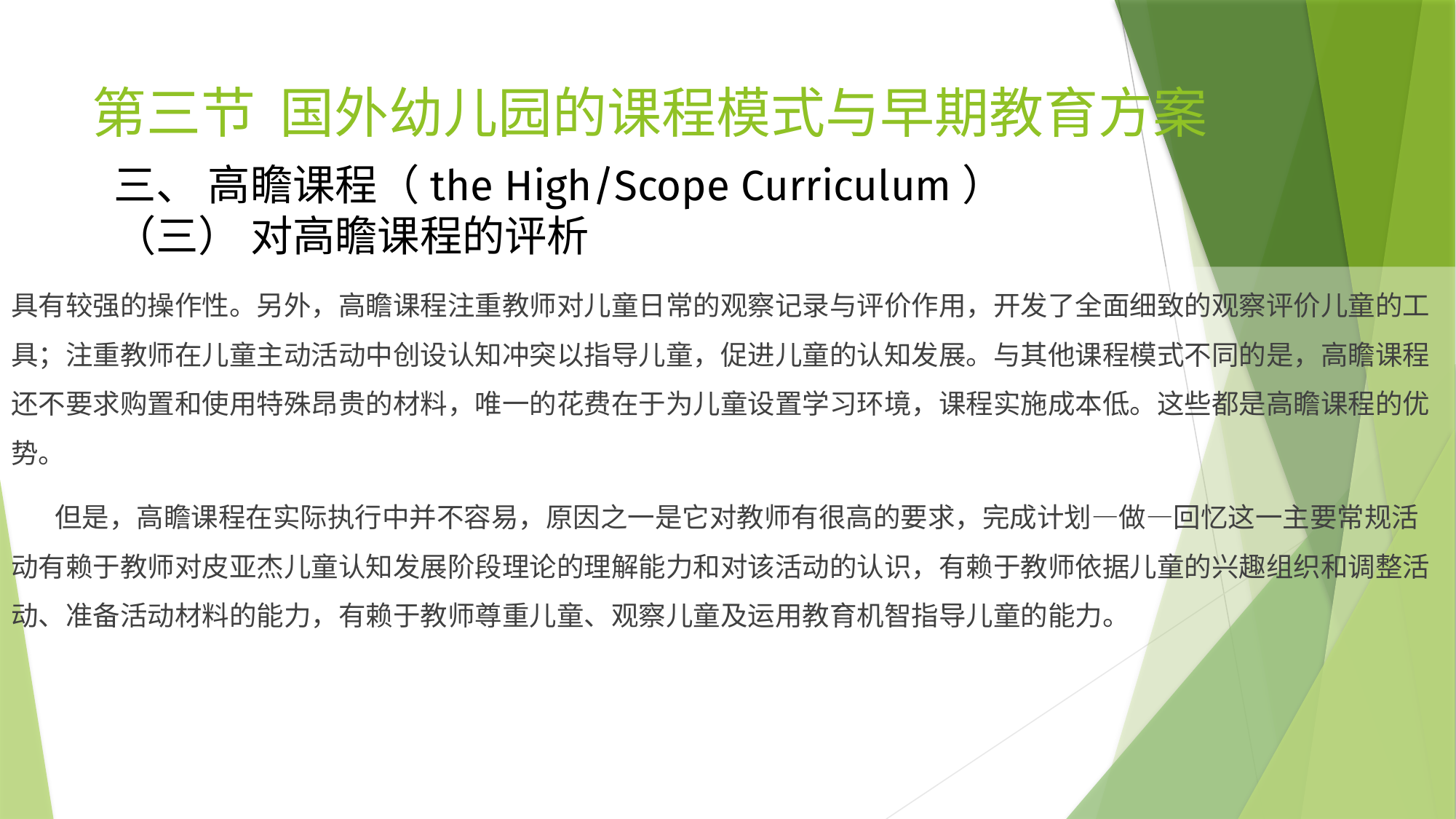

# 第三节  国外幼儿园的课程模式与早期教育方案
三、 高瞻课程（the High/Scope Curriculum）
（三） 对高瞻课程的评析
具有较强的操作性。另外，高瞻课程注重教师对儿童日常的观察记录与评价作用，开发了全面细致的观察评价儿童的工具；注重教师在儿童主动活动中创设认知冲突以指导儿童，促进儿童的认知发展。与其他课程模式不同的是，高瞻课程还不要求购置和使用特殊昂贵的材料，唯一的花费在于为儿童设置学习环境，课程实施成本低。这些都是高瞻课程的优势。
      但是，高瞻课程在实际执行中并不容易，原因之一是它对教师有很高的要求，完成计划—做—回忆这一主要常规活动有赖于教师对皮亚杰儿童认知发展阶段理论的理解能力和对该活动的认识，有赖于教师依据儿童的兴趣组织和调整活动、准备活动材料的能力，有赖于教师尊重儿童、观察儿童及运用教育机智指导儿童的能力。